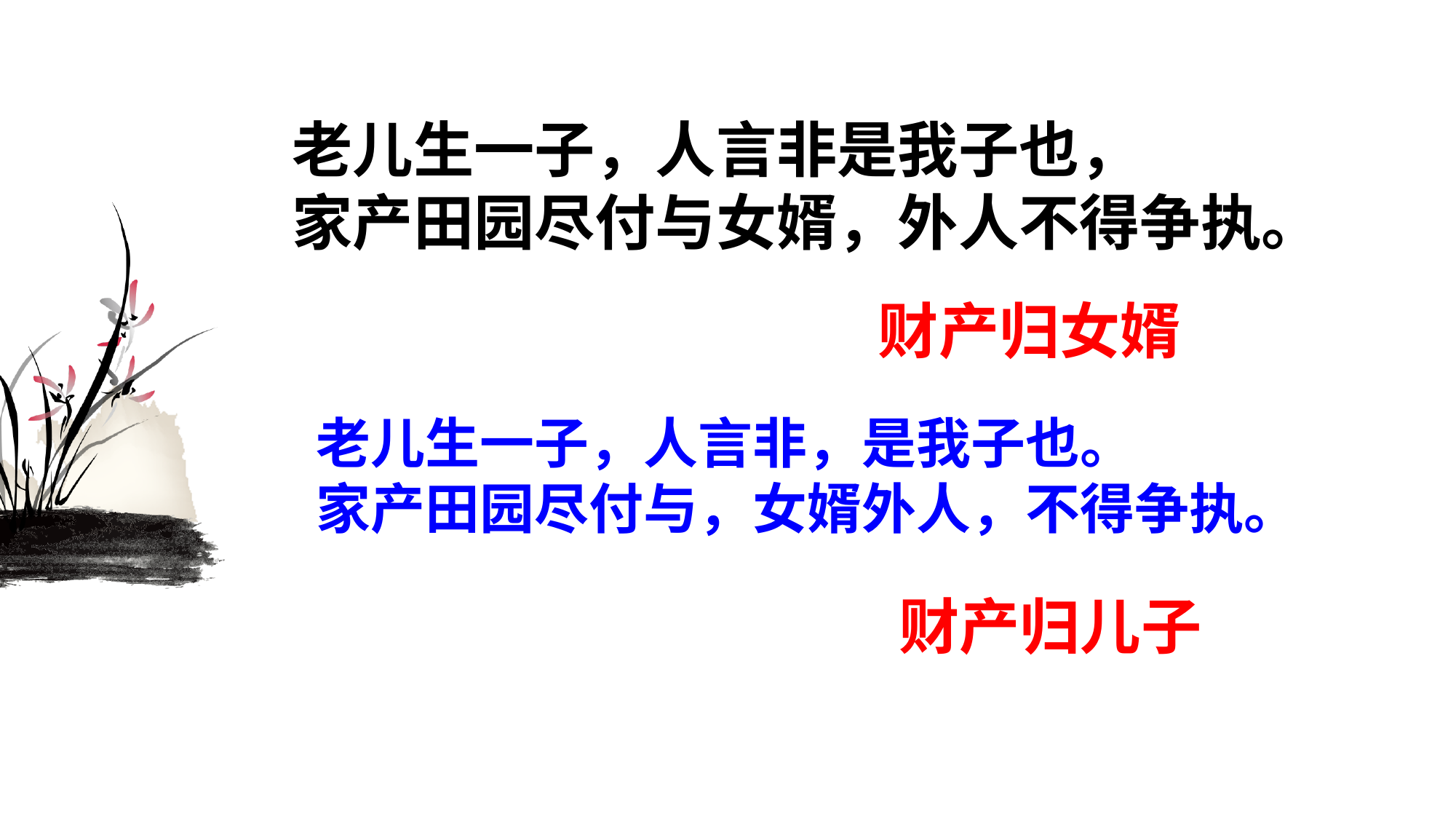

老儿生一子，人言非是我子也，
家产田园尽付与女婿，外人不得争执。
 财产归女婿
老儿生一子，人言非，是我子也。
家产田园尽付与，女婿外人，不得争执。
财产归儿子